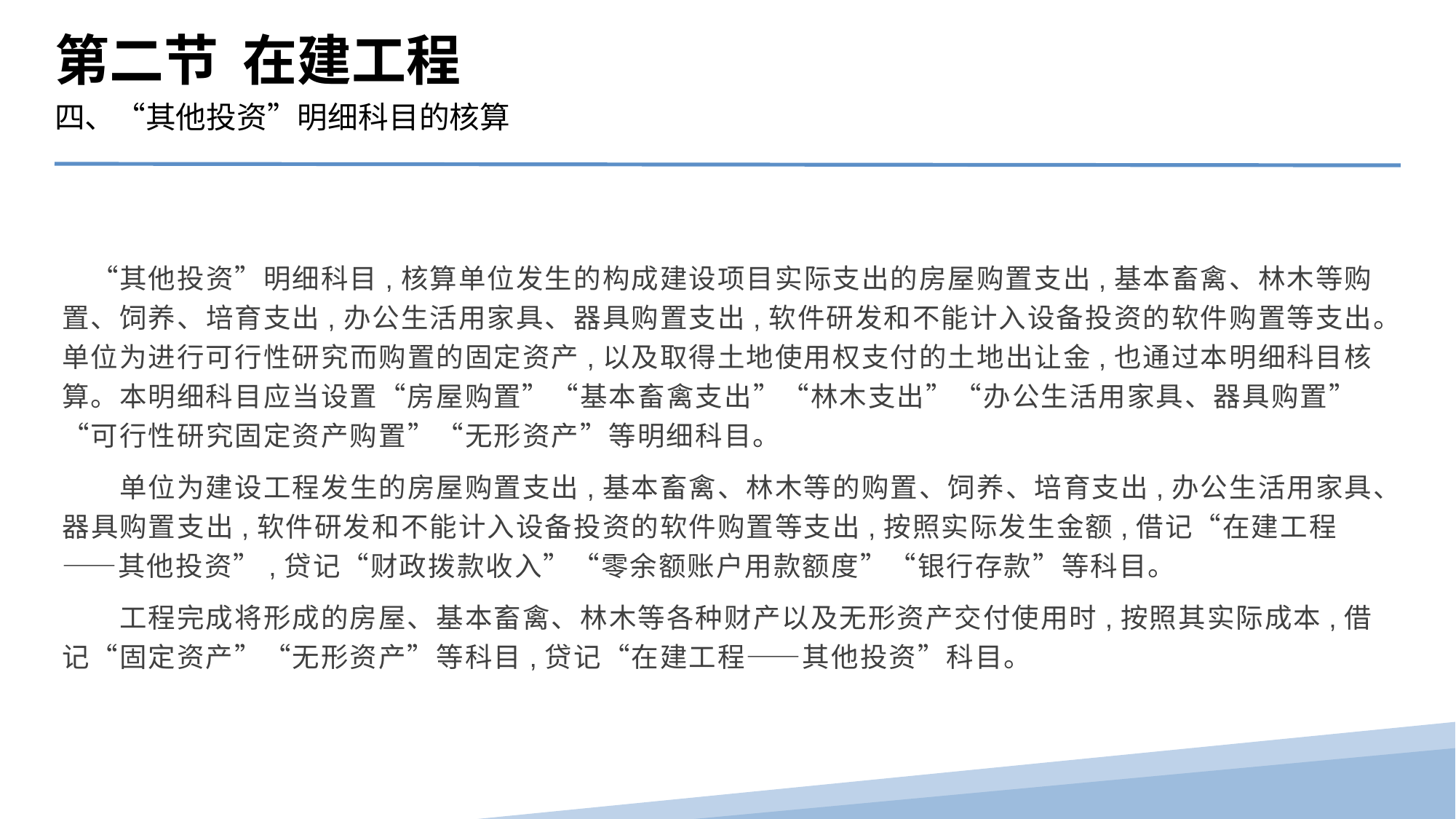

第二节  在建工程
四、“其他投资”明细科目的核算
　“其他投资”明细科目,核算单位发生的构成建设项目实际支出的房屋购置支出,基本畜禽、林木等购置、饲养、培育支出,办公生活用家具、器具购置支出,软件研发和不能计入设备投资的软件购置等支出。单位为进行可行性研究而购置的固定资产,以及取得土地使用权支付的土地出让金,也通过本明细科目核算。本明细科目应当设置“房屋购置”“基本畜禽支出”“林木支出”“办公生活用家具、器具购置”“可行性研究固定资产购置”“无形资产”等明细科目。
　　单位为建设工程发生的房屋购置支出,基本畜禽、林木等的购置、饲养、培育支出,办公生活用家具、器具购置支出,软件研发和不能计入设备投资的软件购置等支出,按照实际发生金额,借记“在建工程——其他投资”,贷记“财政拨款收入”“零余额账户用款额度”“银行存款”等科目。
　　工程完成将形成的房屋、基本畜禽、林木等各种财产以及无形资产交付使用时,按照其实际成本,借记“固定资产”“无形资产”等科目,贷记“在建工程——其他投资”科目。